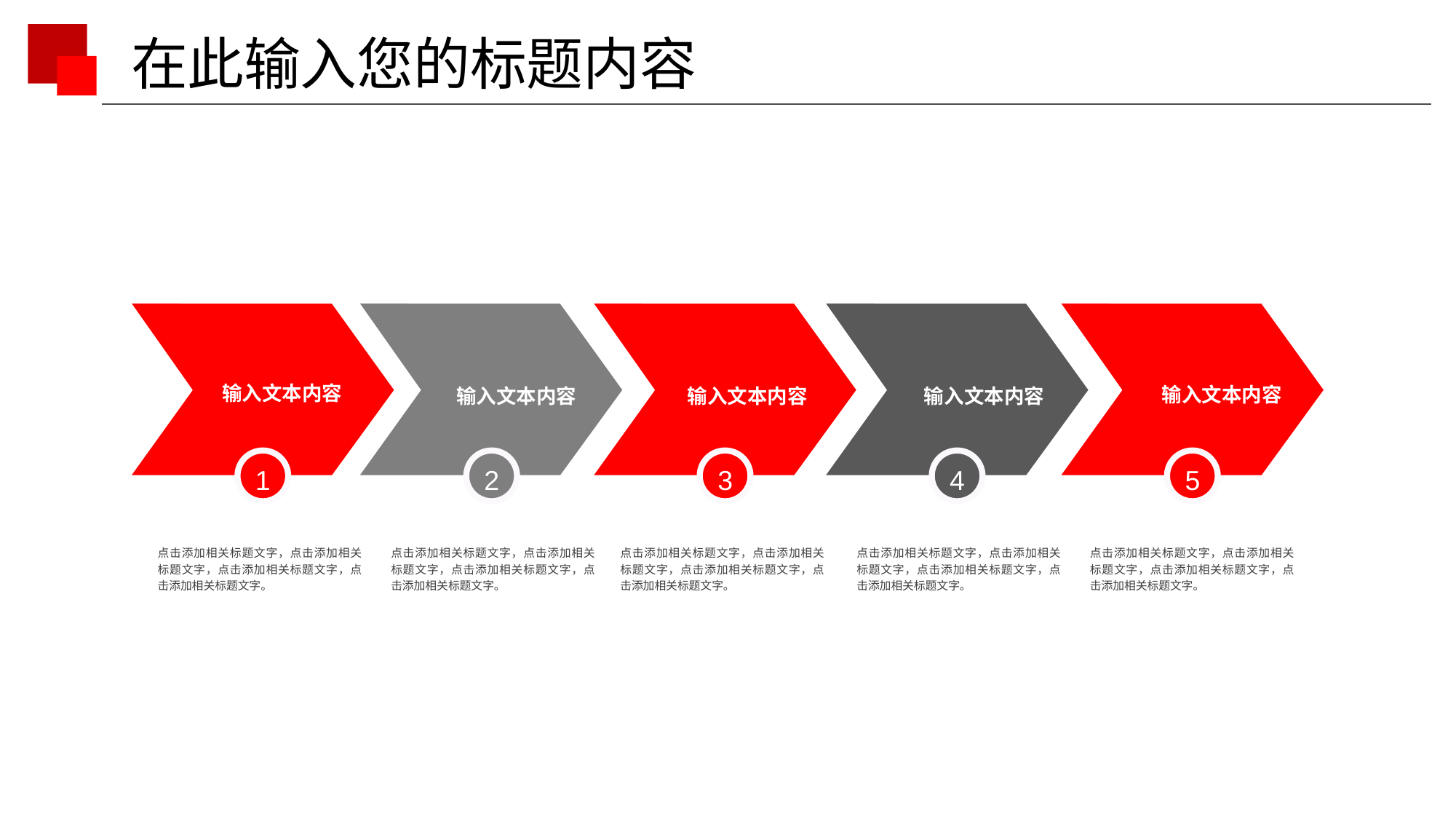

输入文本内容

输入文本内容

输入文本内容

输入文本内容

输入文本内容

1

2

3

4

5
点击添加相关标题文字，点击添加相关标题文字，点击添加相关标题文字，点击添加相关标题文字。
点击添加相关标题文字，点击添加相关标题文字，点击添加相关标题文字，点击添加相关标题文字。
点击添加相关标题文字，点击添加相关标题文字，点击添加相关标题文字，点击添加相关标题文字。
点击添加相关标题文字，点击添加相关标题文字，点击添加相关标题文字，点击添加相关标题文字。
点击添加相关标题文字，点击添加相关标题文字，点击添加相关标题文字，点击添加相关标题文字。